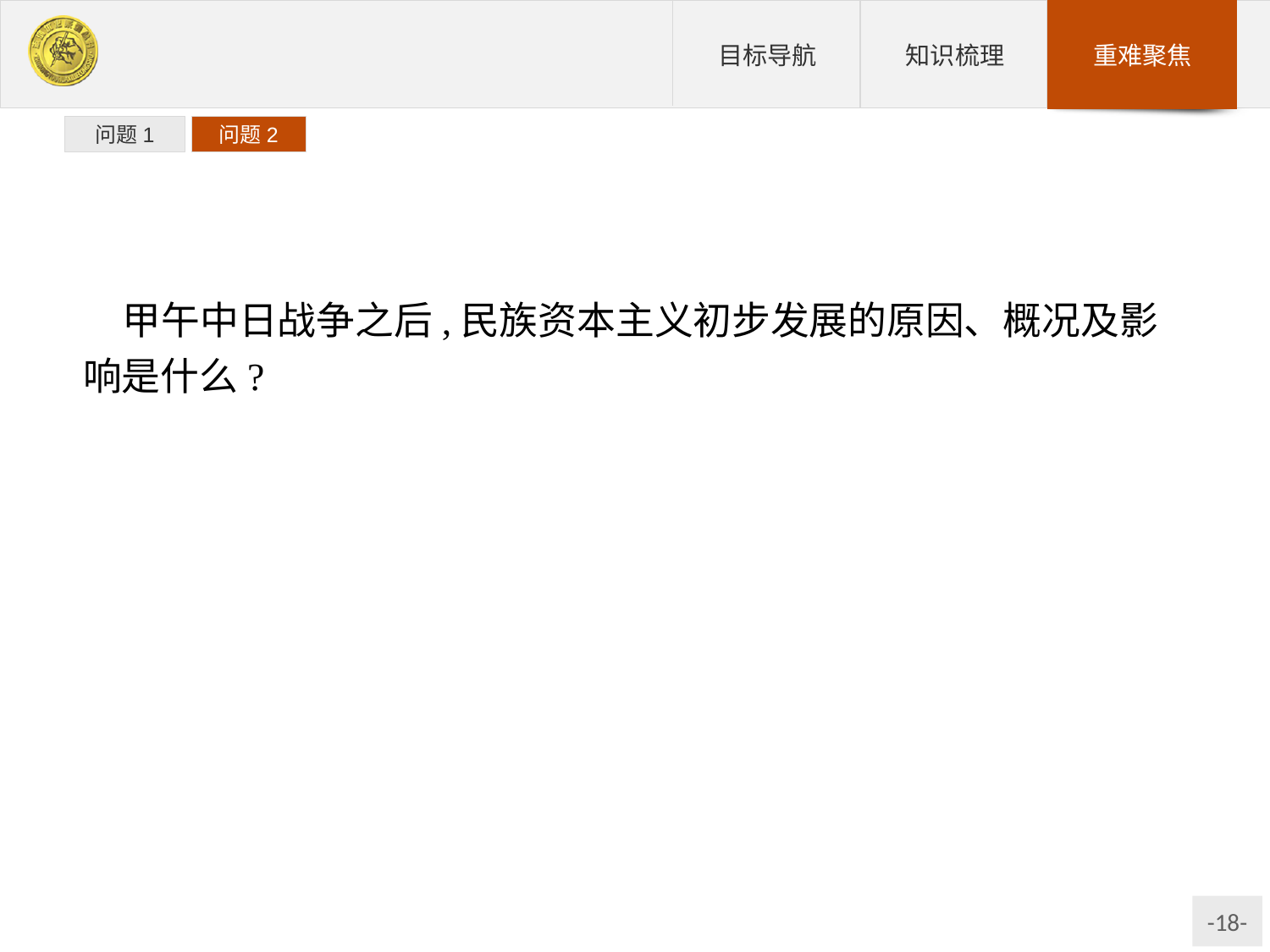

问题1
问题2
甲午中日战争之后,民族资本主义初步发展的原因、概况及影响是什么?
(1)原因:①《马关条约》的签订和民族危机的加深,给中国带来了巨大震动,刺激了一些有识之士把发展民族工业、采行西法开办工厂以“抵制洋商洋厂”作为挽救民族危机的重要手段,“实业救国”成为一股迅速发展的时代潮流。②清政府为扩大税源,解决财政危机,调整了工商业政策,放宽了对民间设厂的限制。③甲午战争后,帝国主义向中国大量输出资本,其结果是进一步破坏了中国自给自足的自然经济,从而扩大了商品市场和劳动力市场。